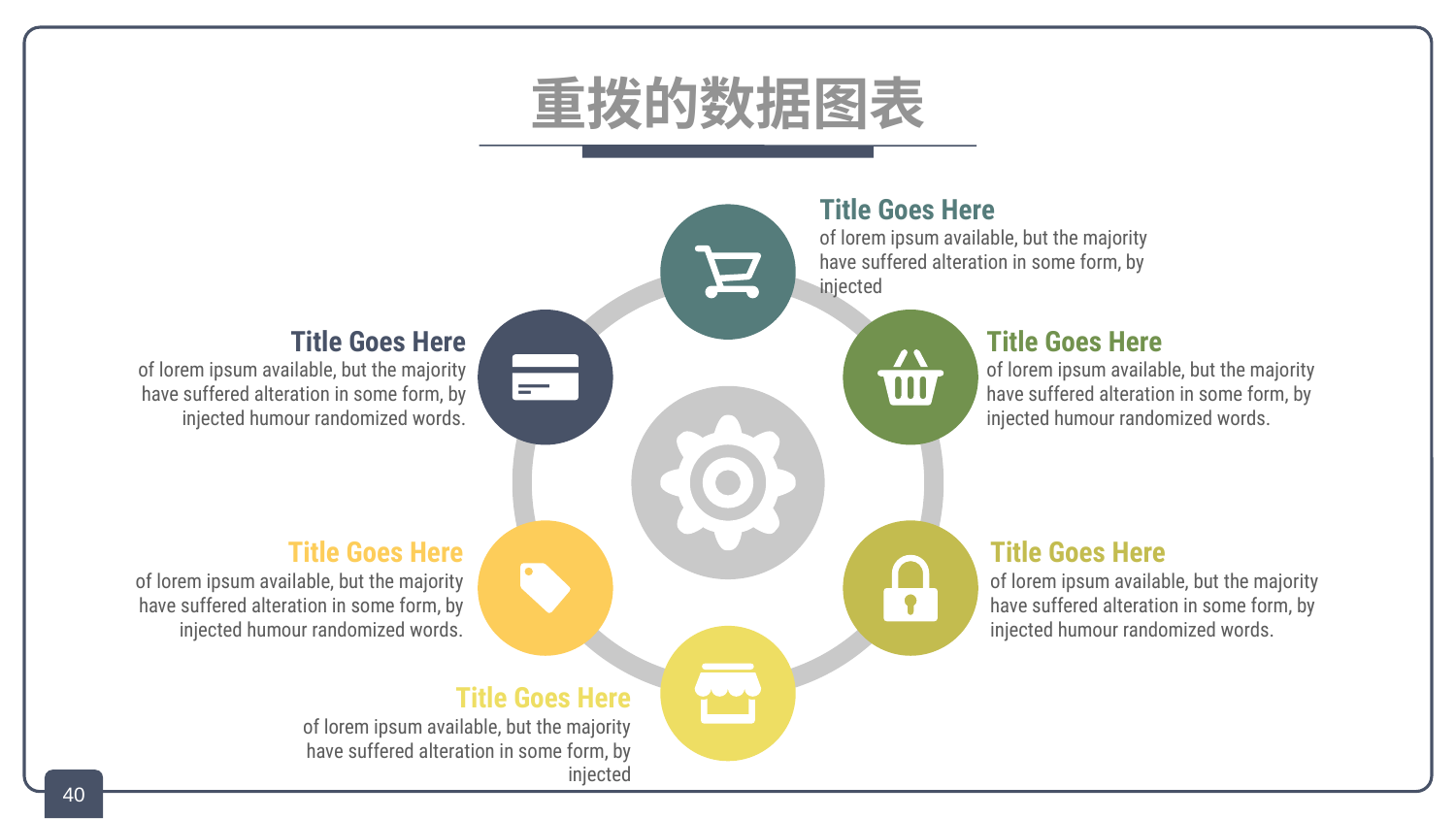

# 重拨的数据图表
Title Goes Here
of lorem ipsum available, but the majority have suffered alteration in some form, by injected

Title Goes Here
of lorem ipsum available, but the majority have suffered alteration in some form, by injected humour randomized words.
Title Goes Here
of lorem ipsum available, but the majority have suffered alteration in some form, by injected humour randomized words.

Title Goes Here
of lorem ipsum available, but the majority have suffered alteration in some form, by injected humour randomized words.
Title Goes Here
of lorem ipsum available, but the majority have suffered alteration in some form, by injected humour randomized words.

Title Goes Here
of lorem ipsum available, but the majority have suffered alteration in some form, by injected